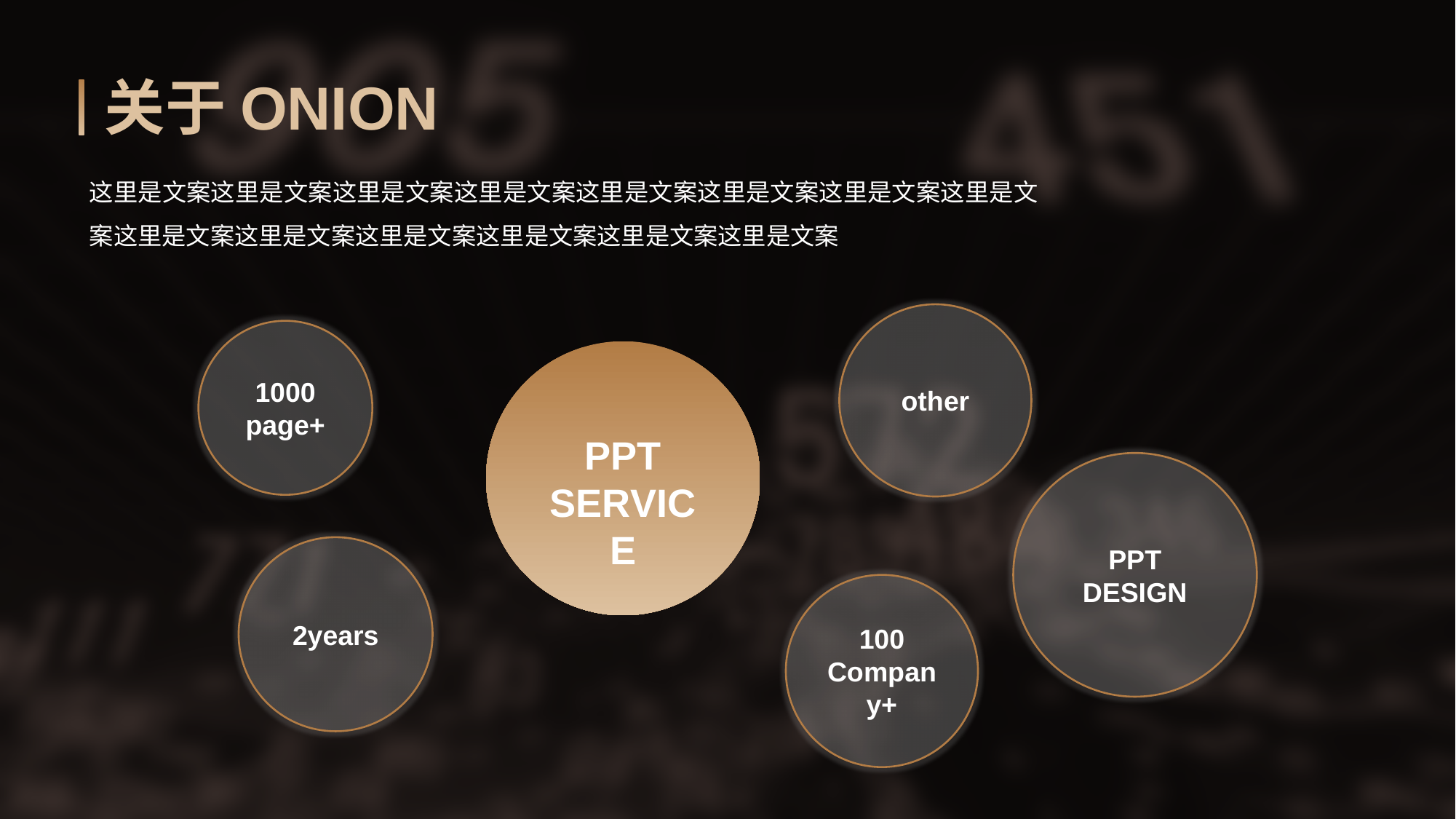

关于ONION

这里是文案这里是文案这里是文案这里是文案这里是文案这里是文案这里是文案这里是文案这里是文案这里是文案这里是文案这里是文案这里是文案这里是文案
other
1000
page+

PPT SERVICE
PPT
DESIGN
2years
100
Company+